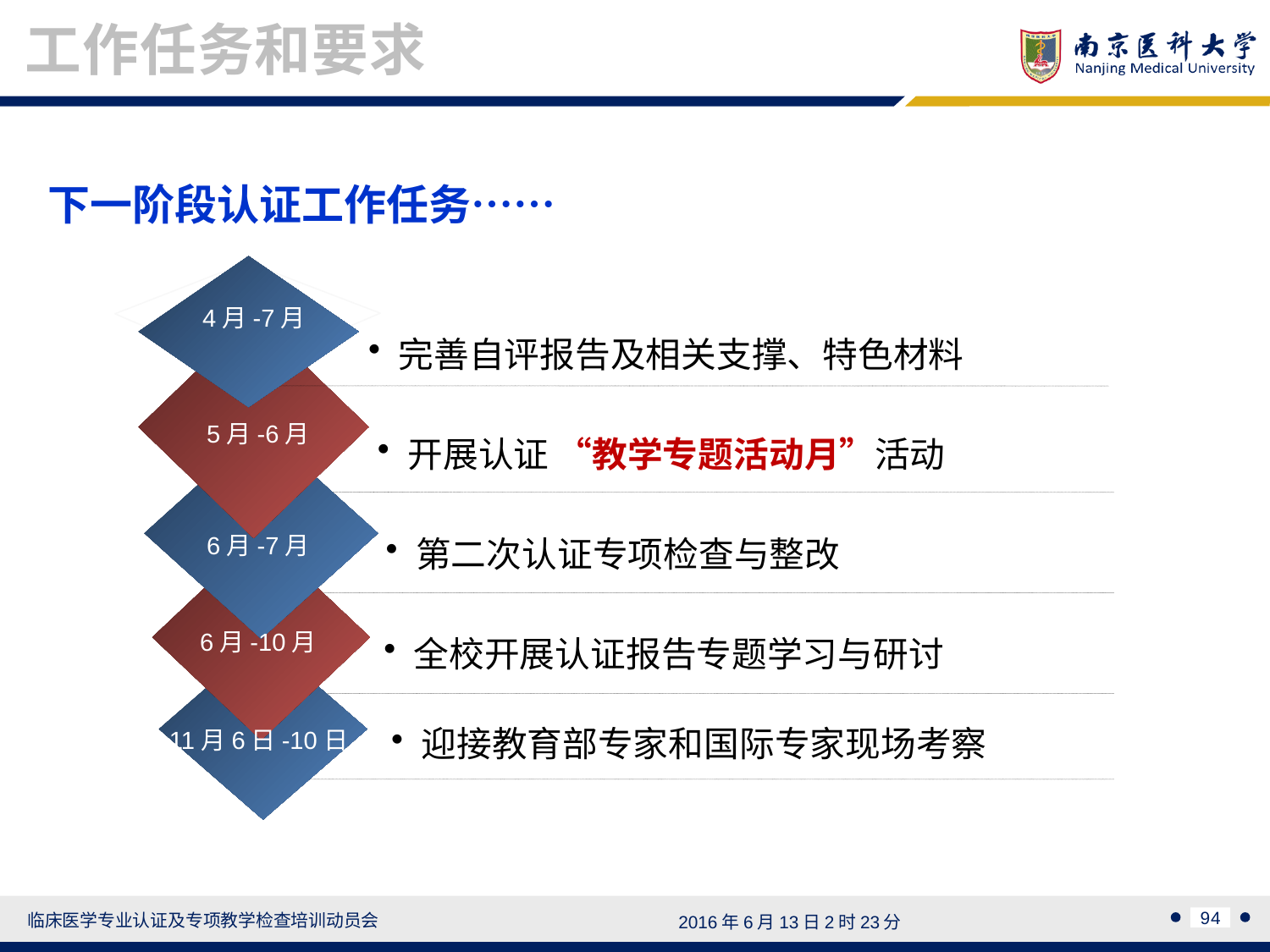

工作任务和要求
下一阶段认证工作任务……

4月-7月

完善自评报告及相关支撑、特色材料

5月-6月
开展认证 “教学专题活动月”活动

6月-7月
第二次认证专项检查与整改

6月-10月
全校开展认证报告专题学习与研讨

迎接教育部专家和国际专家现场考察
11月6日-10日